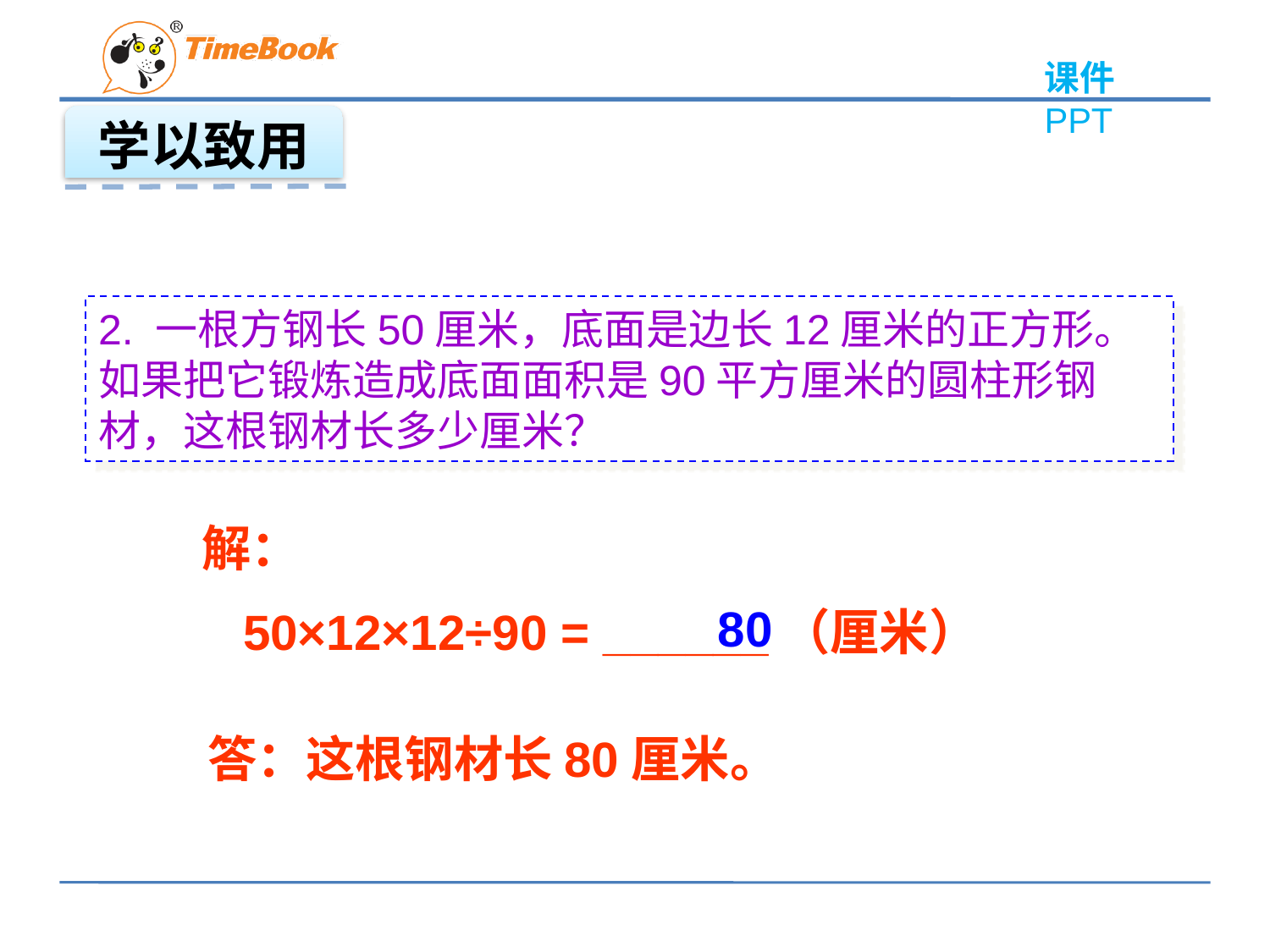

学以致用
2. 一根方钢长50厘米，底面是边长12厘米的正方形。如果把它锻炼造成底面面积是90平方厘米的圆柱形钢材，这根钢材长多少厘米？
解：
   50×12×12÷90 = ______（厘米）
80
答：这根钢材长80厘米。